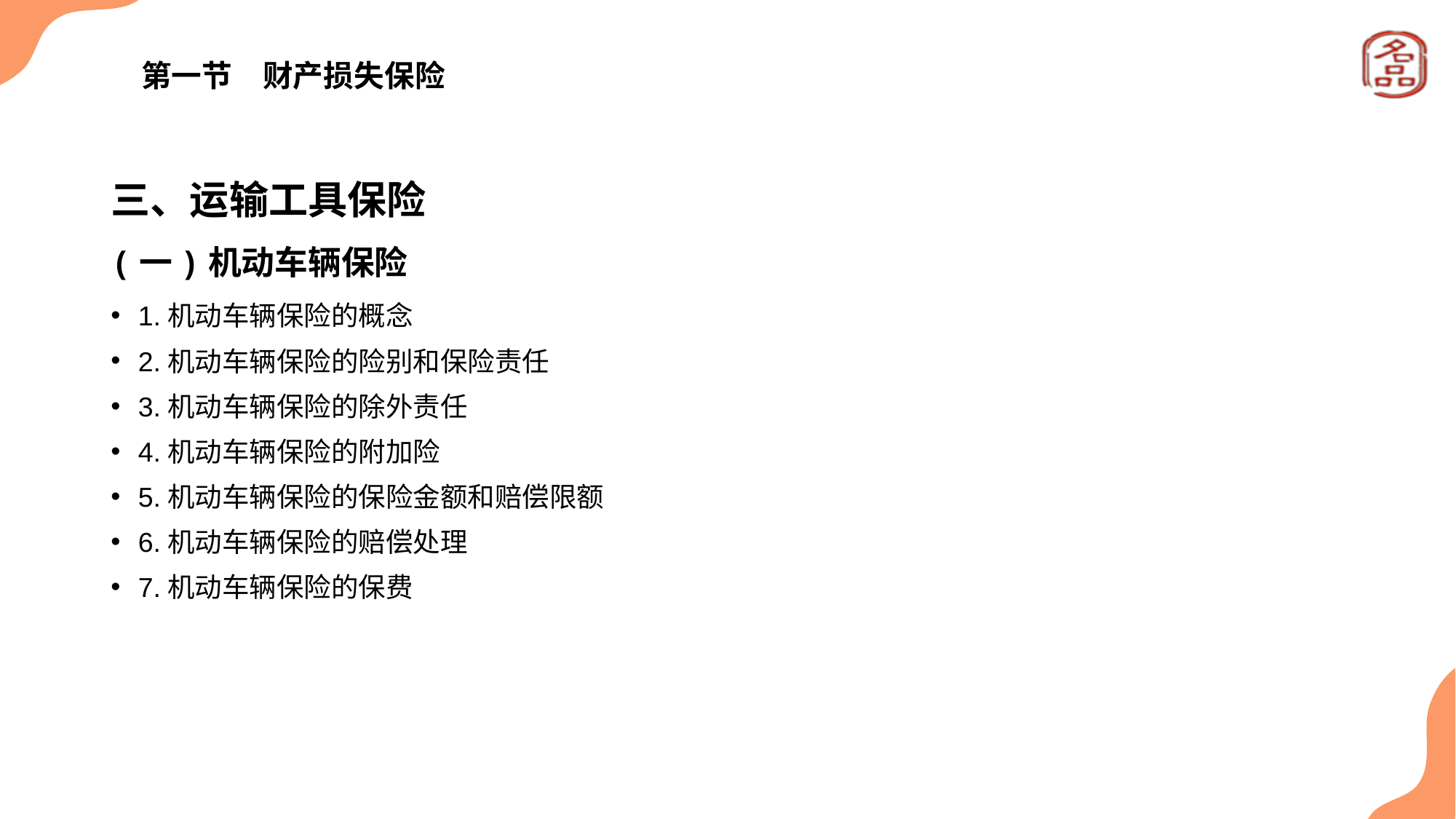

# 第一节　财产损失保险
三、运输工具保险
(一)机动车辆保险
1.机动车辆保险的概念
2.机动车辆保险的险别和保险责任
3.机动车辆保险的除外责任
4.机动车辆保险的附加险
5.机动车辆保险的保险金额和赔偿限额
6.机动车辆保险的赔偿处理
7.机动车辆保险的保费